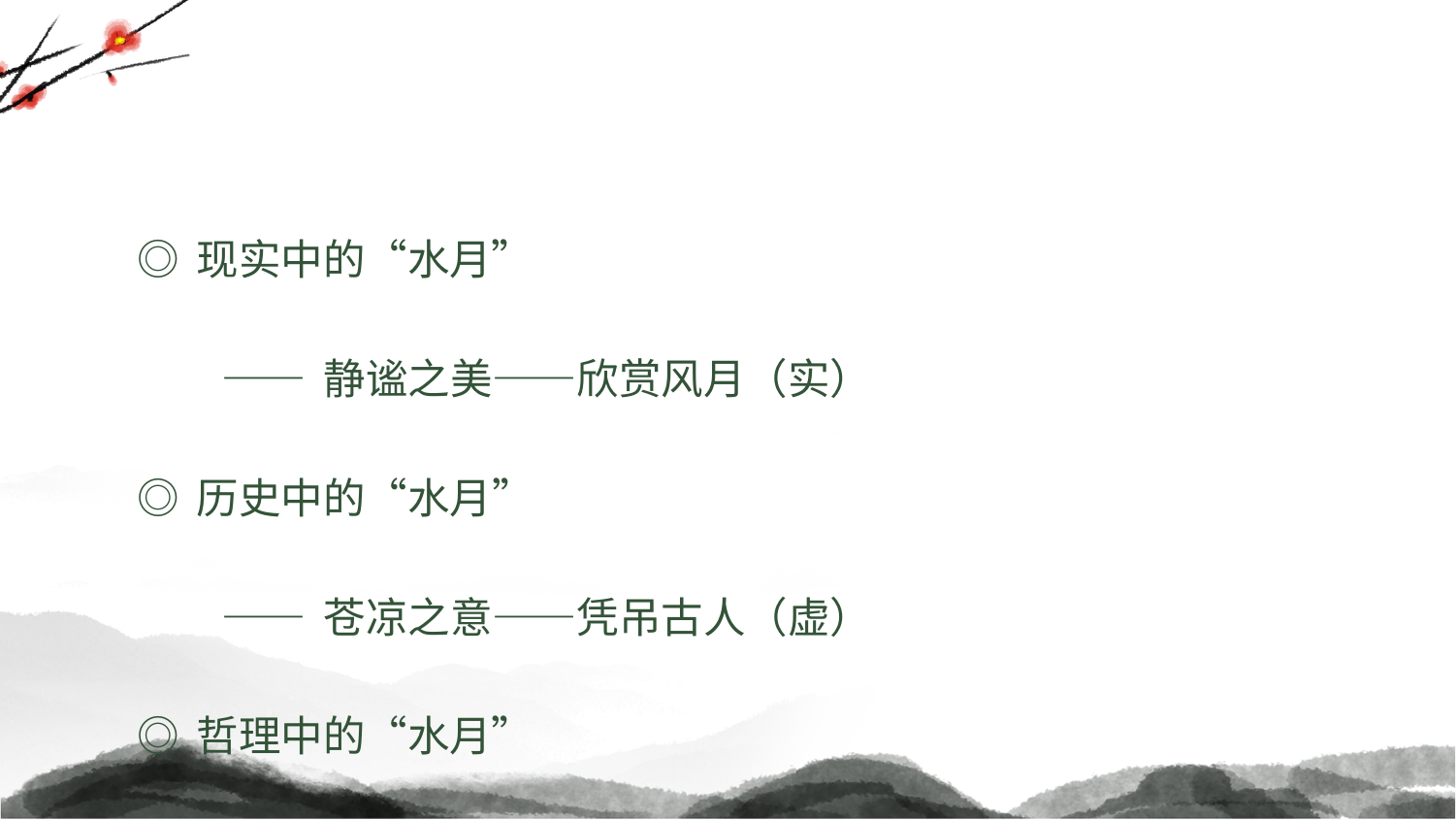

◎现实中的“水月”
         ——静谧之美——欣赏风月（实）
◎历史中的“水月”
         ——苍凉之意——凭吊古人（虚）
◎哲理中的“水月”
         ——人生须臾——体悟人生（虚）